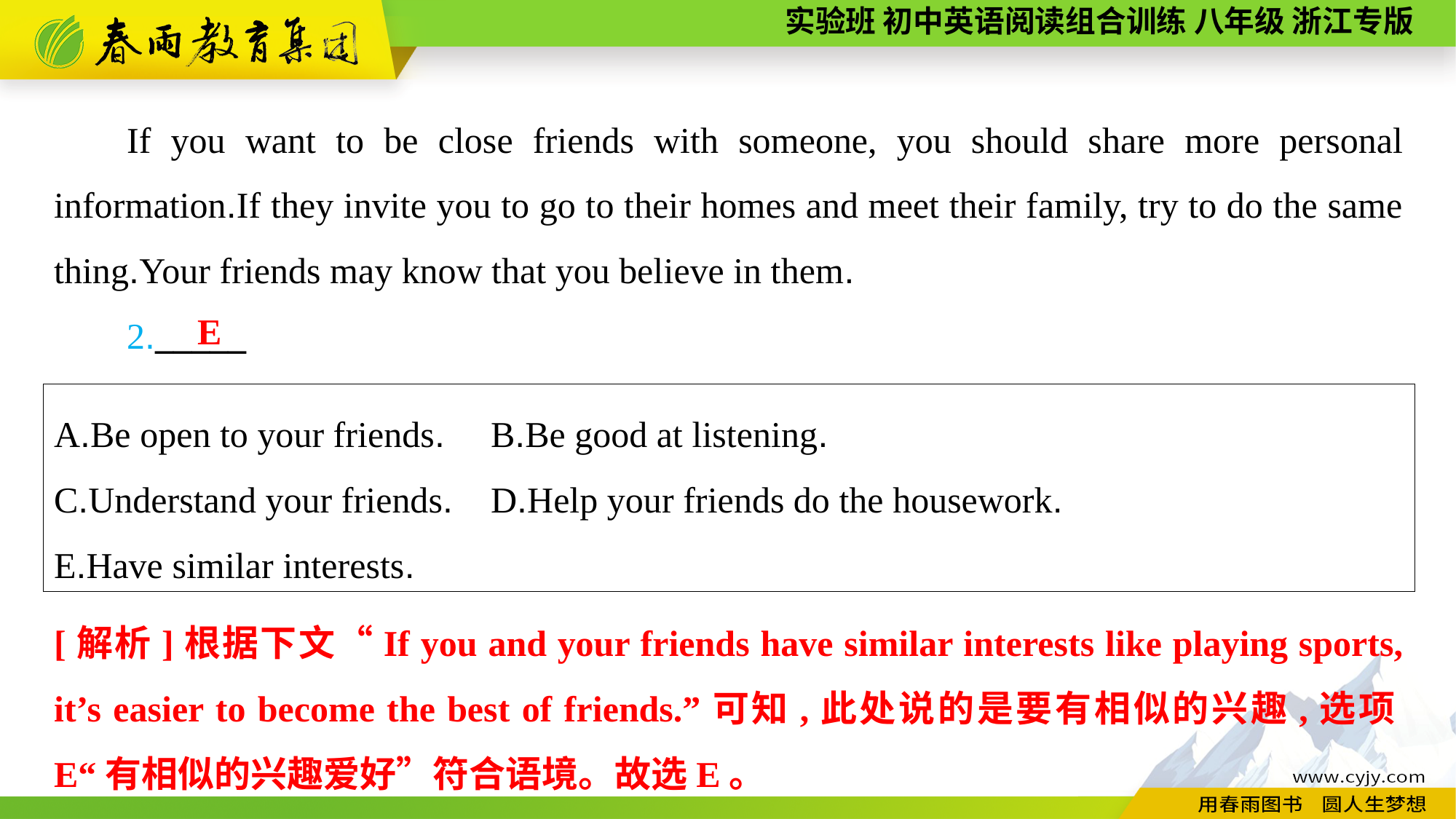

If you want to be close friends with someone, you should share more personal information.If they invite you to go to their homes and meet their family, try to do the same thing.Your friends may know that you believe in them.
2._____
E
A.Be open to your friends.	B.Be good at listening.
C.Understand your friends.	D.Help your friends do the housework.
E.Have similar interests.
[解析]根据下文“If you and your friends have similar interests like playing sports, it’s easier to become the best of friends.”可知,此处说的是要有相似的兴趣,选项E“有相似的兴趣爱好”符合语境。故选E。